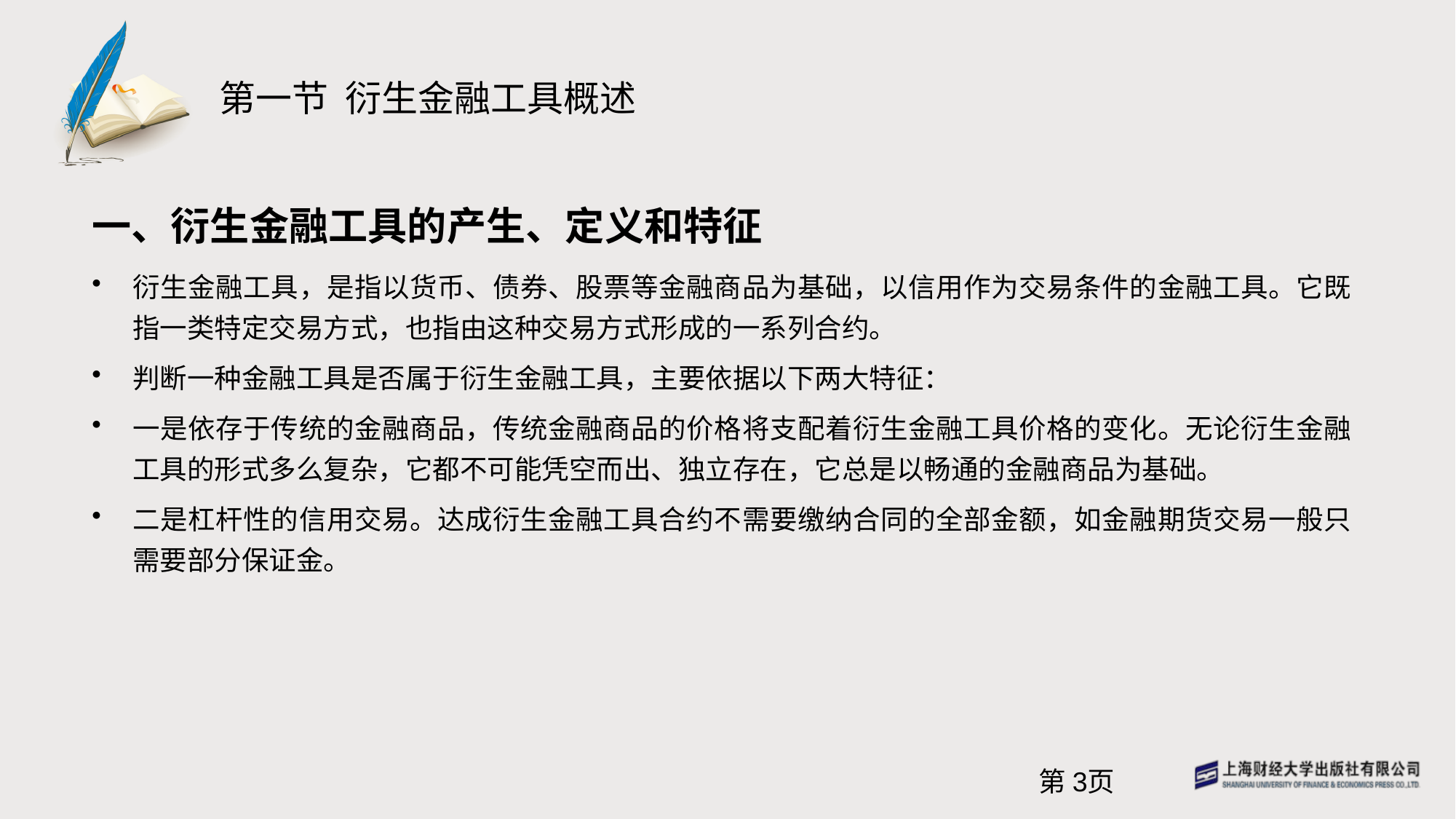

# 第一节  衍生金融工具概述
一、衍生金融工具的产生、定义和特征
衍生金融工具，是指以货币、债券、股票等金融商品为基础，以信用作为交易条件的金融工具。它既指一类特定交易方式，也指由这种交易方式形成的一系列合约。
判断一种金融工具是否属于衍生金融工具，主要依据以下两大特征：
一是依存于传统的金融商品，传统金融商品的价格将支配着衍生金融工具价格的变化。无论衍生金融工具的形式多么复杂，它都不可能凭空而出、独立存在，它总是以畅通的金融商品为基础。
二是杠杆性的信用交易。达成衍生金融工具合约不需要缴纳合同的全部金额，如金融期货交易一般只需要部分保证金。

3